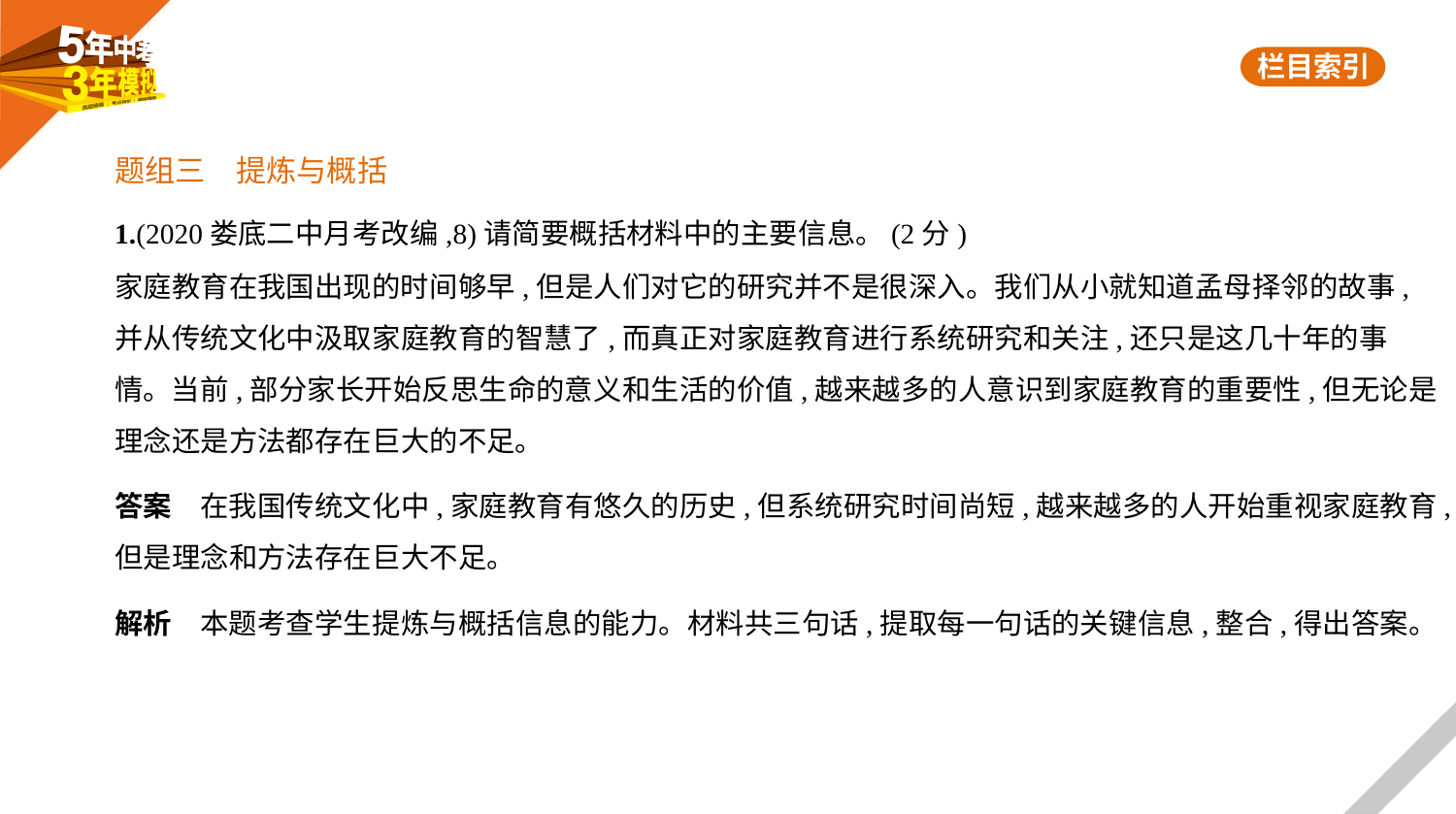

题组三　提炼与概括
1.(2020娄底二中月考改编,8)请简要概括材料中的主要信息。(2分)
家庭教育在我国出现的时间够早,但是人们对它的研究并不是很深入。我们从小就知道孟母择邻的故事,
并从传统文化中汲取家庭教育的智慧了,而真正对家庭教育进行系统研究和关注,还只是这几十年的事
情。当前,部分家长开始反思生命的意义和生活的价值,越来越多的人意识到家庭教育的重要性,但无论是
理念还是方法都存在巨大的不足。
答案　在我国传统文化中,家庭教育有悠久的历史,但系统研究时间尚短,越来越多的人开始重视家庭教育,
但是理念和方法存在巨大不足。
解析　本题考查学生提炼与概括信息的能力。材料共三句话,提取每一句话的关键信息,整合,得出答案。